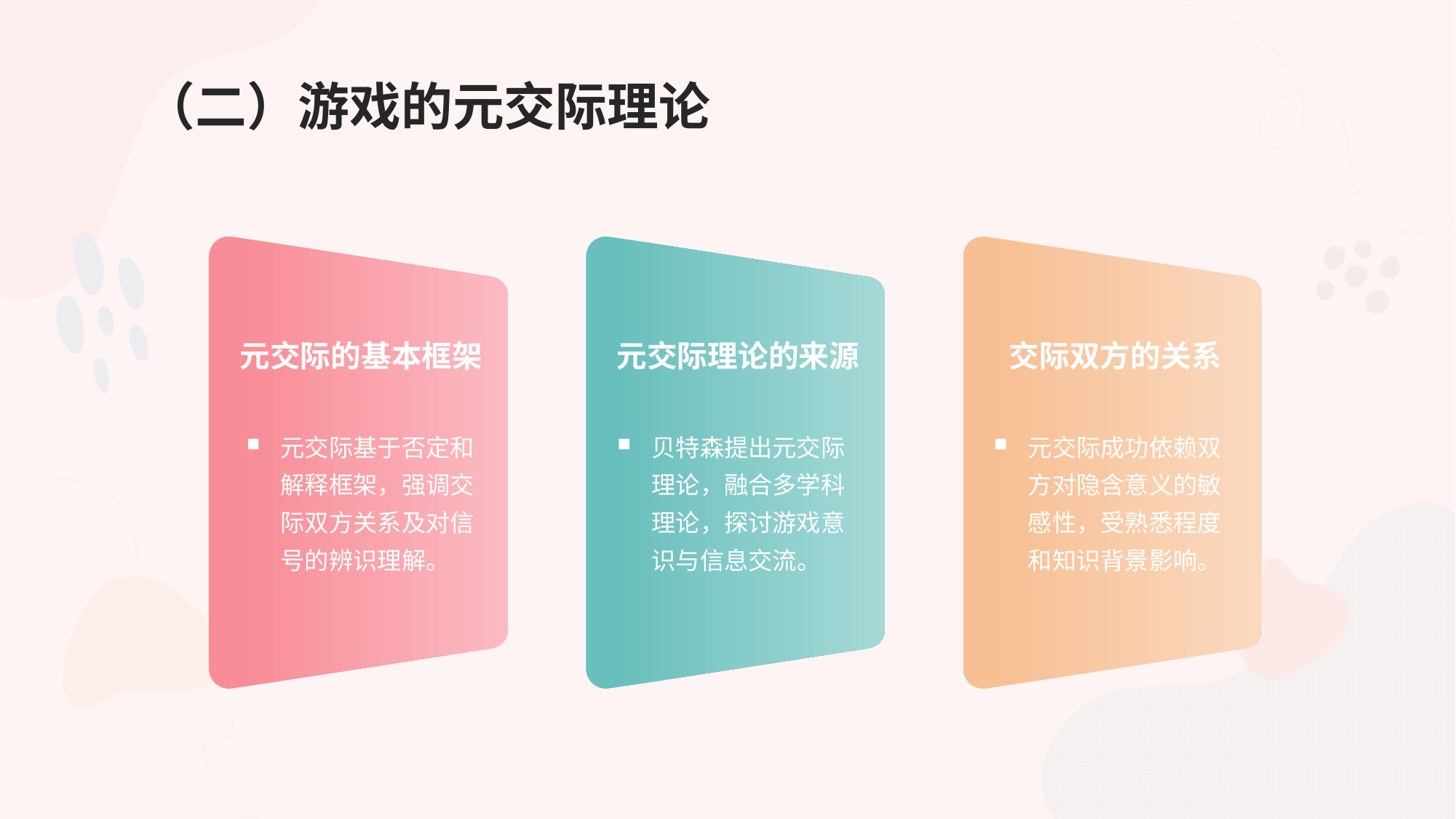

# （二）游戏的元交际理论

元交际的基本框架
元交际理论的来源
交际双方的关系
元交际基于否定和解释框架，强调交际双方关系及对信号的辨识理解。
贝特森提出元交际理论，融合多学科理论，探讨游戏意识与信息交流。
元交际成功依赖双方对隐含意义的敏感性，受熟悉程度和知识背景影响。